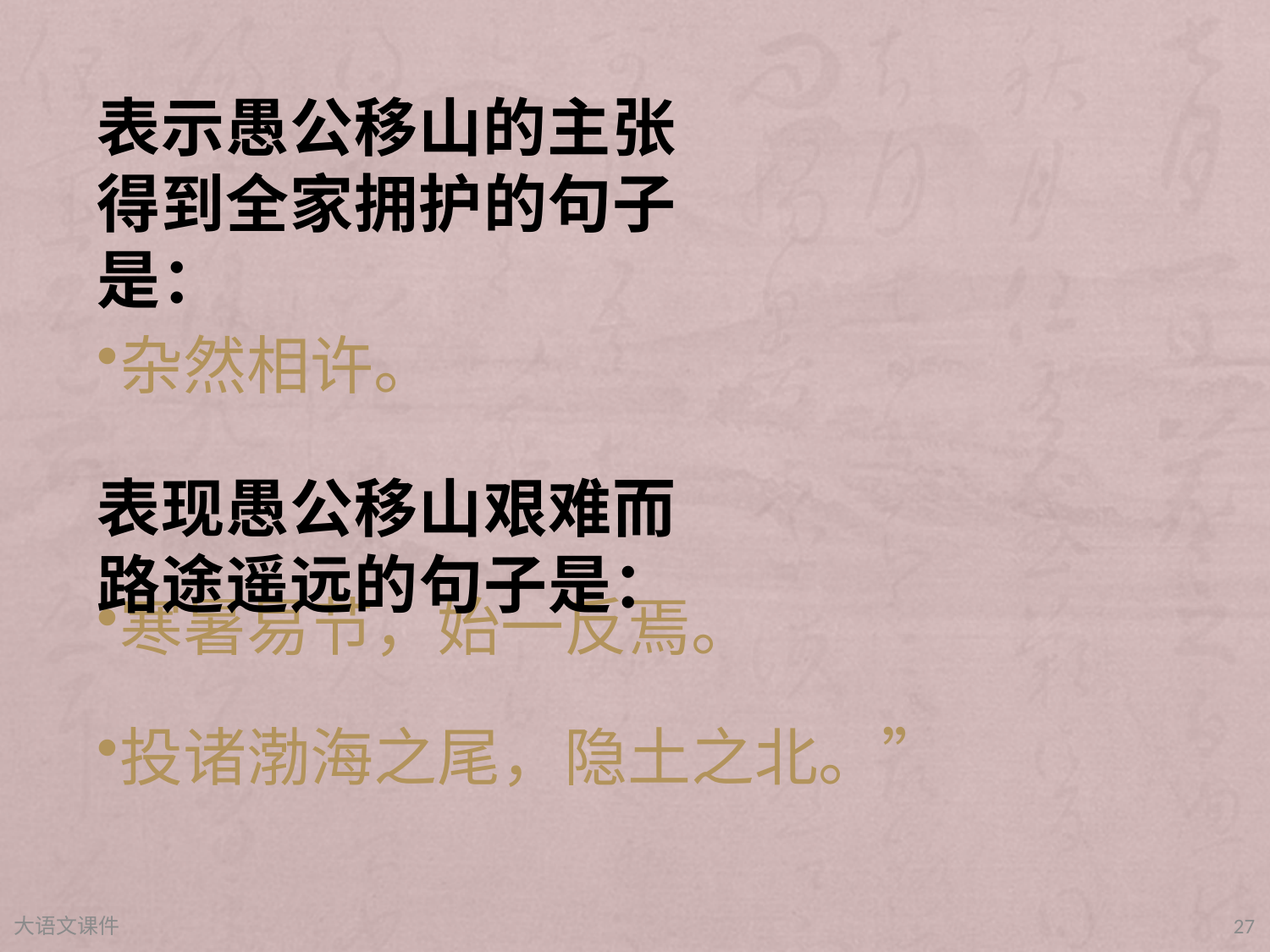

表示愚公移山的主张得到全家拥护的句子是：
表现愚公移山艰难而路途遥远的句子是：
杂然相许。

寒暑易节，始一反焉。
投诸渤海之尾，隐土之北。”
大语文课件
27